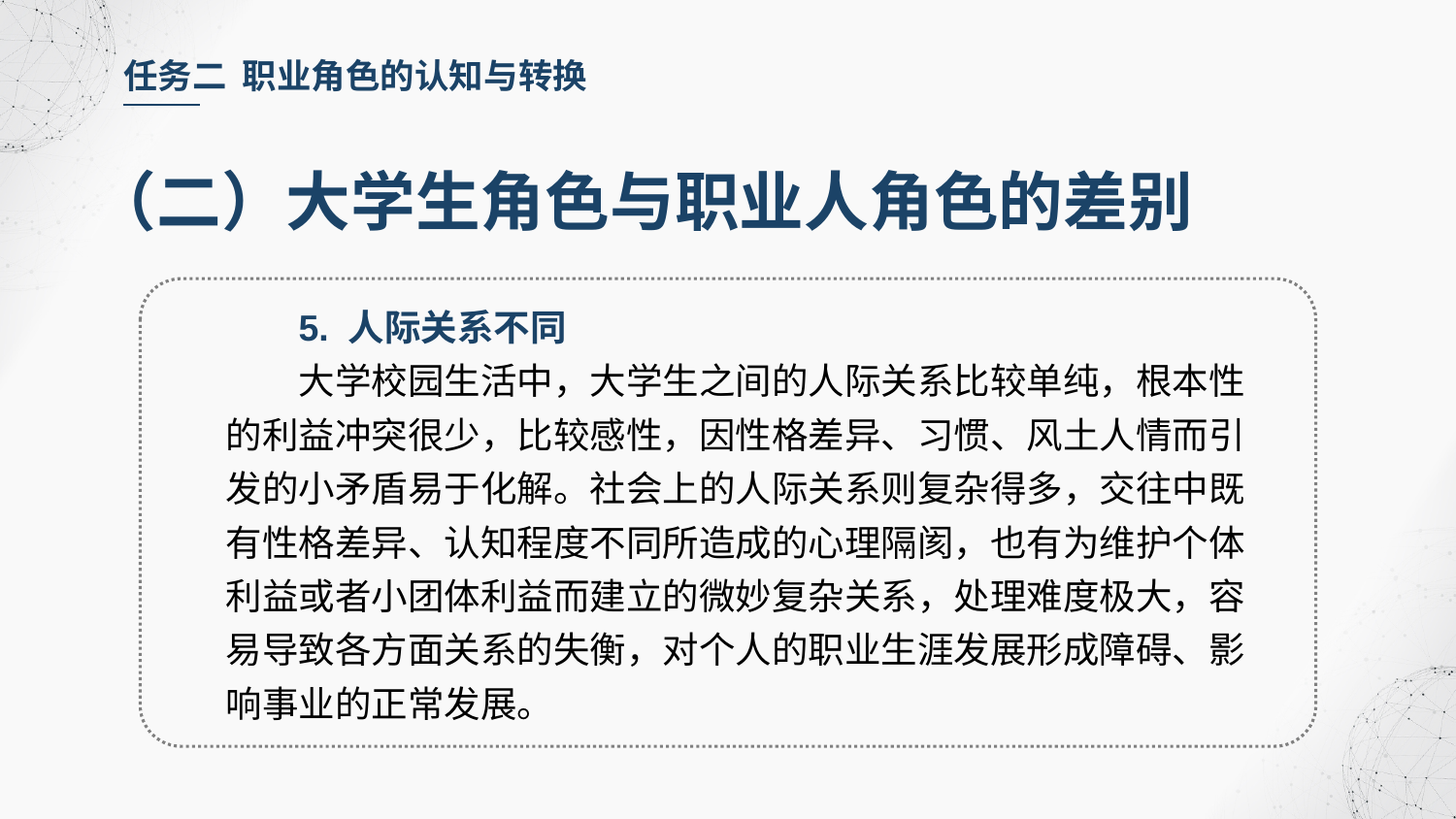

任务二  职业角色的认知与转换
（二）大学生角色与职业人角色的差别

5. 人际关系不同
大学校园生活中，大学生之间的人际关系比较单纯，根本性的利益冲突很少，比较感性，因性格差异、习惯、风土人情而引发的小矛盾易于化解。社会上的人际关系则复杂得多，交往中既有性格差异、认知程度不同所造成的心理隔阂，也有为维护个体利益或者小团体利益而建立的微妙复杂关系，处理难度极大，容易导致各方面关系的失衡，对个人的职业生涯发展形成障碍、影响事业的正常发展。